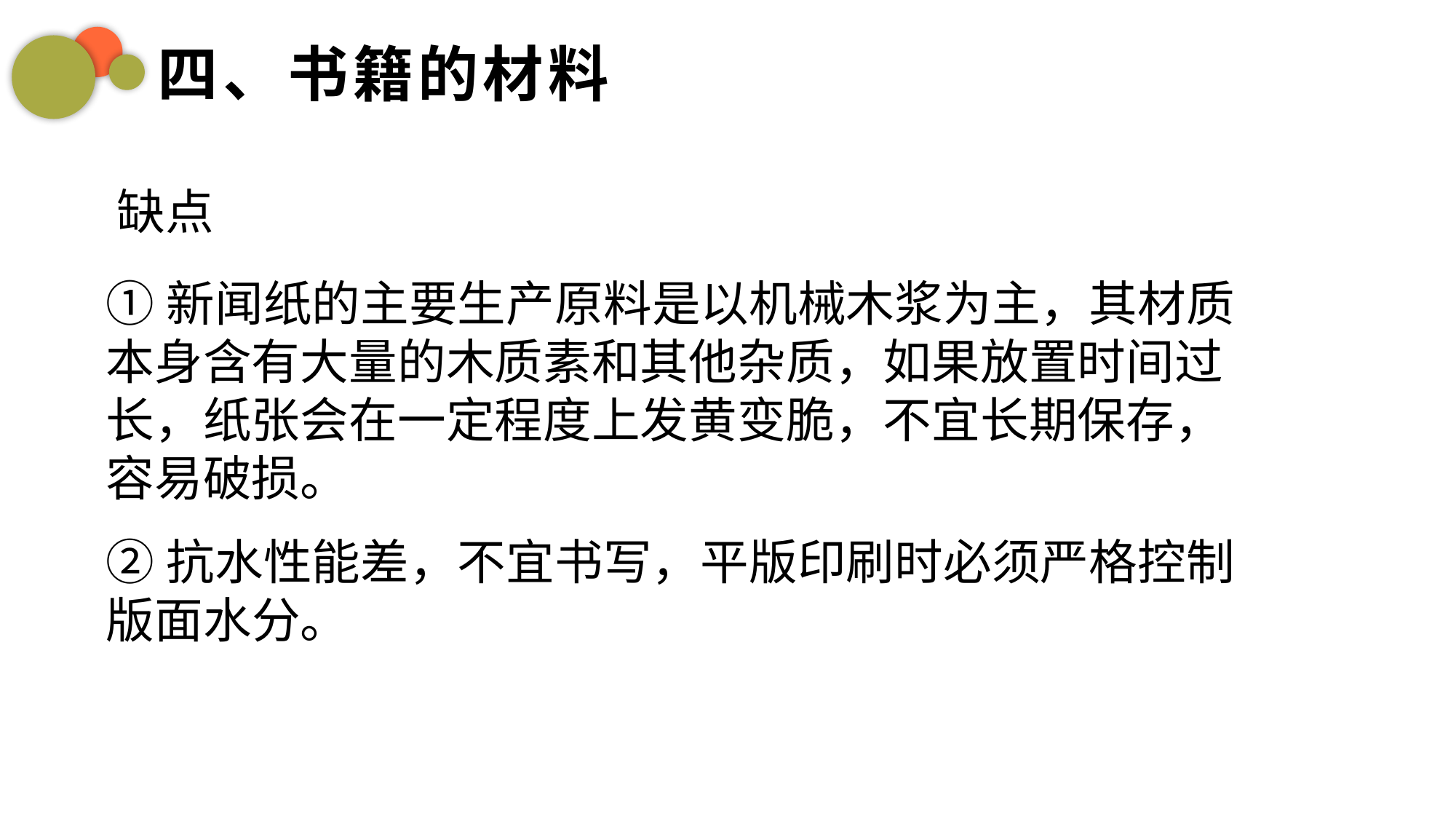

四、书籍的材料
缺点
①新闻纸的主要生产原料是以机械木浆为主，其材质本身含有大量的木质素和其他杂质，如果放置时间过长，纸张会在一定程度上发黄变脆，不宜长期保存，容易破损。
②抗水性能差，不宜书写，平版印刷时必须严格控制版面水分。